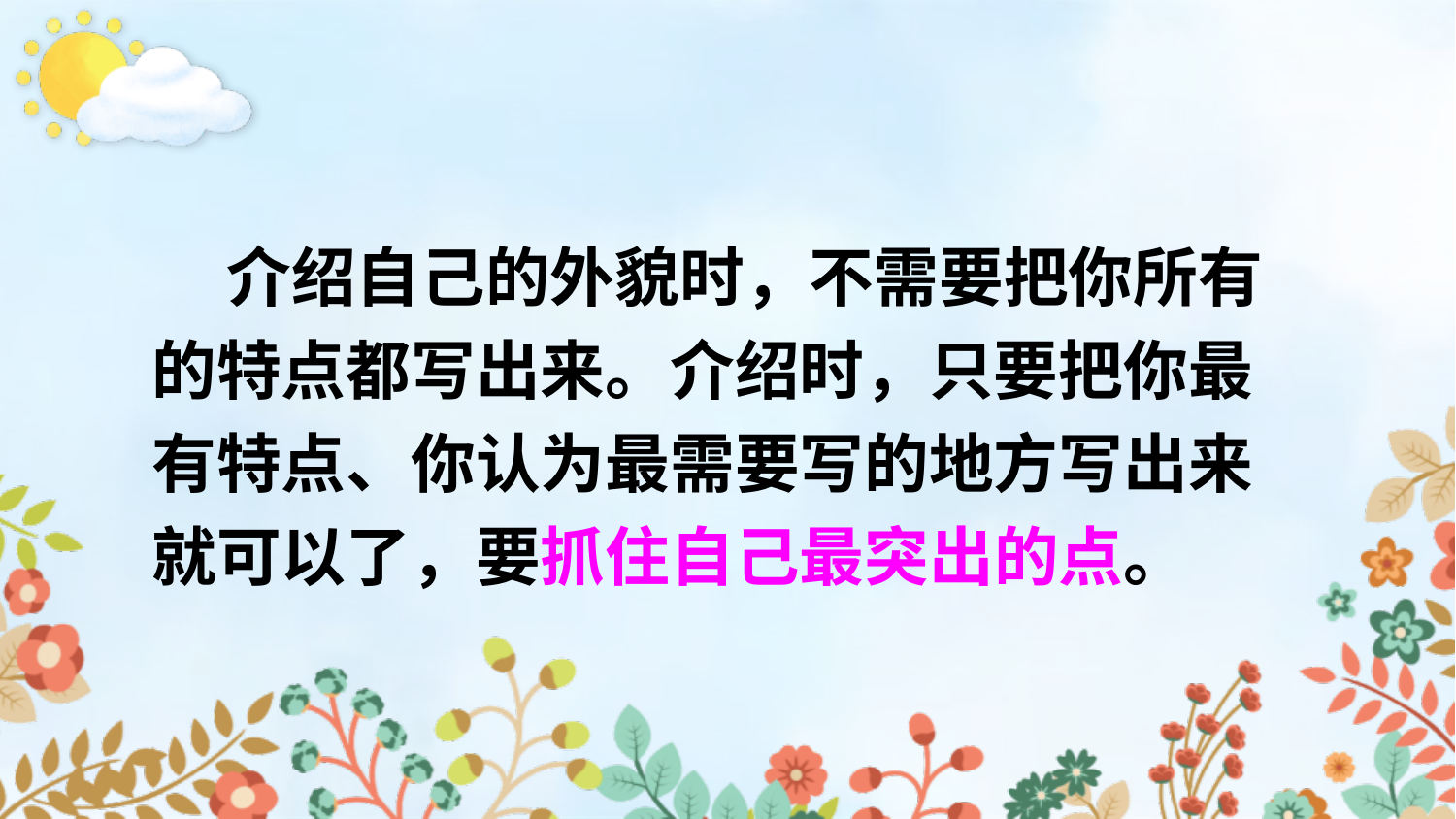

介绍自己的外貌时，不需要把你所有的特点都写出来。介绍时，只要把你最有特点、你认为最需要写的地方写出来就可以了，要抓住自己最突出的点。